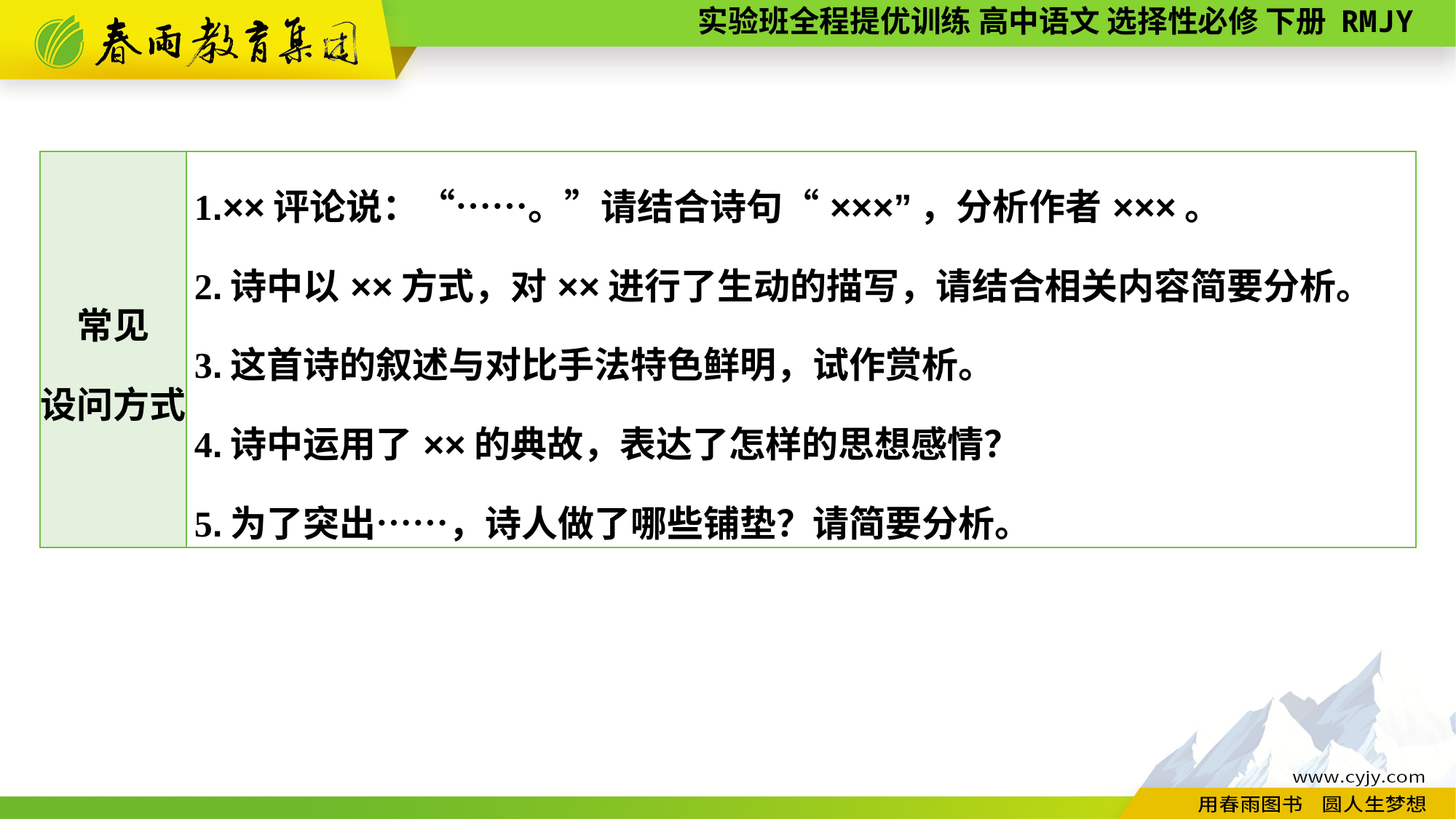

| 常见 设问方式 | 1.××评论说：“……。”请结合诗句“×××”，分析作者×××。 2.诗中以××方式，对××进行了生动的描写，请结合相关内容简要分析。 3.这首诗的叙述与对比手法特色鲜明，试作赏析。 4.诗中运用了××的典故，表达了怎样的思想感情？ 5.为了突出……，诗人做了哪些铺垫？请简要分析。 |
| --- | --- |